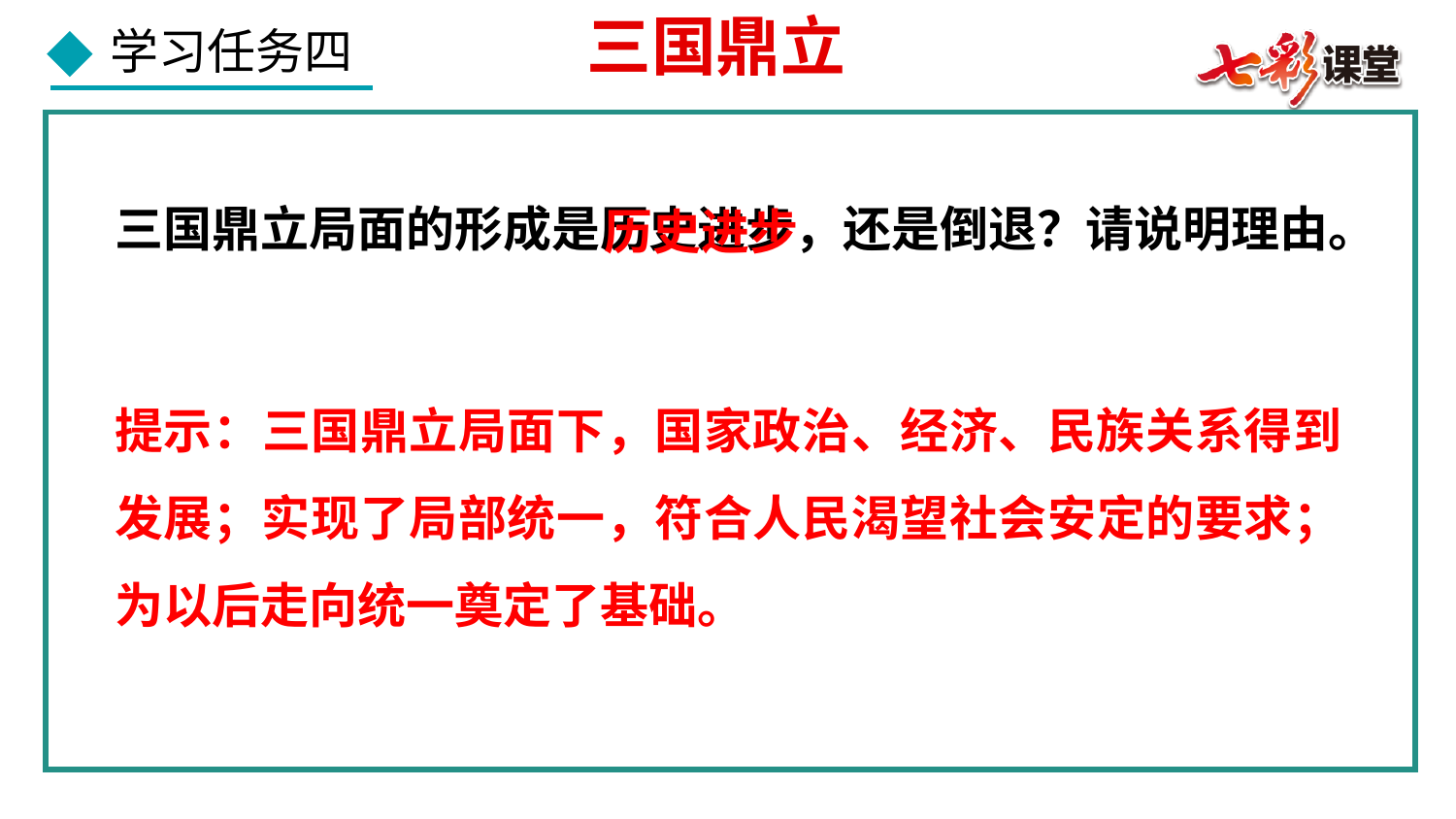

三国鼎立
三国鼎立局面的形成是历史进步，还是倒退？请说明理由。
历史进步
提示：三国鼎立局面下，国家政治、经济、民族关系得到发展；实现了局部统一，符合人民渴望社会安定的要求；为以后走向统一奠定了基础。